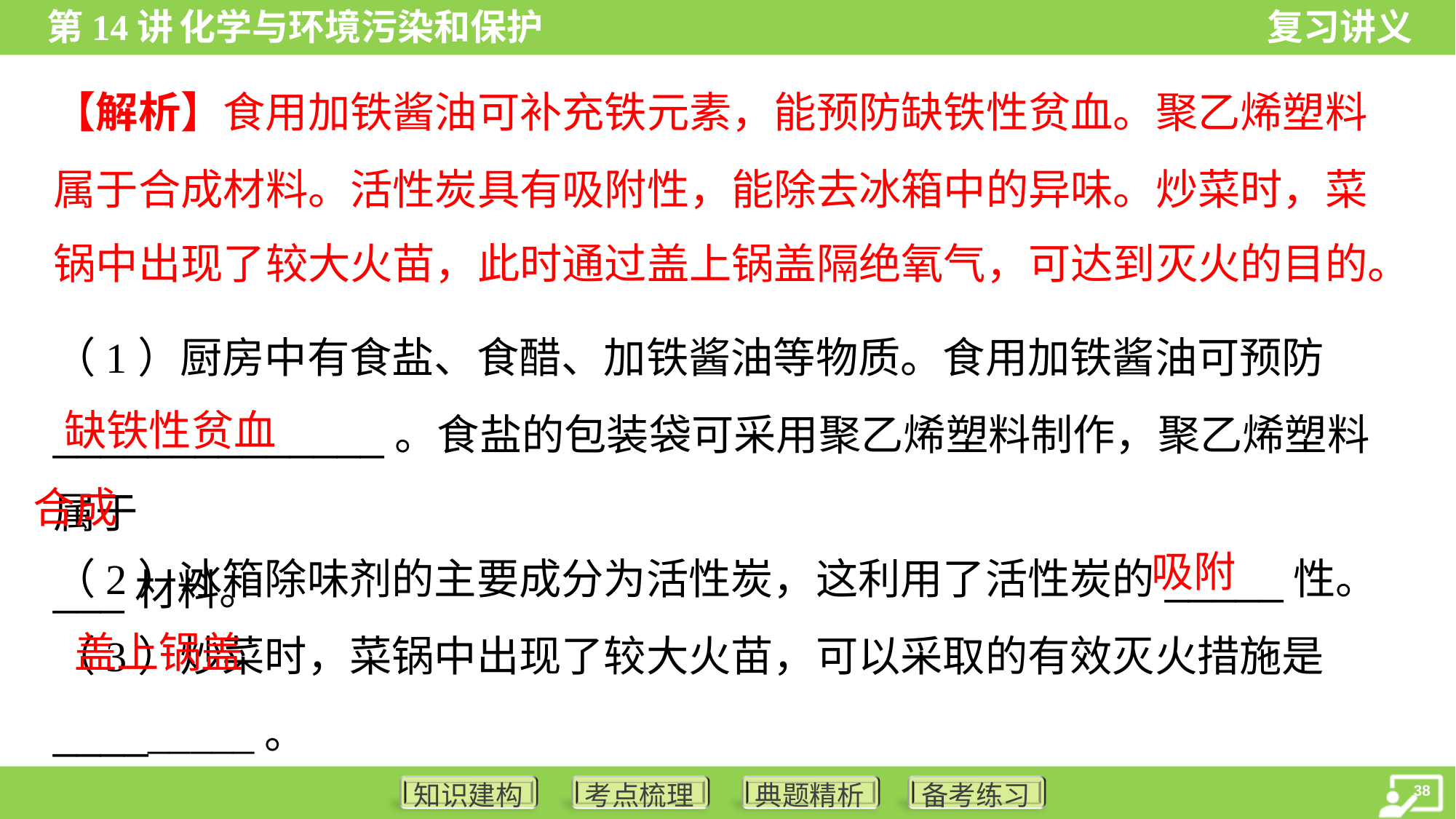

【解析】食用加铁酱油可补充铁元素，能预防缺铁性贫血。聚乙烯塑料
属于合成材料。活性炭具有吸附性，能除去冰箱中的异味。炒菜时，菜
锅中出现了较大火苗，此时通过盖上锅盖隔绝氧气，可达到灭火的目的。
（1）厨房中有食盐、食醋、加铁酱油等物质。食用加铁酱油可预防______________。食盐的包装袋可采用聚乙烯塑料制作，聚乙烯塑料属于
___材料。
缺铁性贫血
合成
吸附
（2）冰箱除味剂的主要成分为活性炭，这利用了活性炭的_____性。
（3）炒菜时，菜锅中出现了较大火苗，可以采取的有效灭火措施是_________。
盖上锅盖